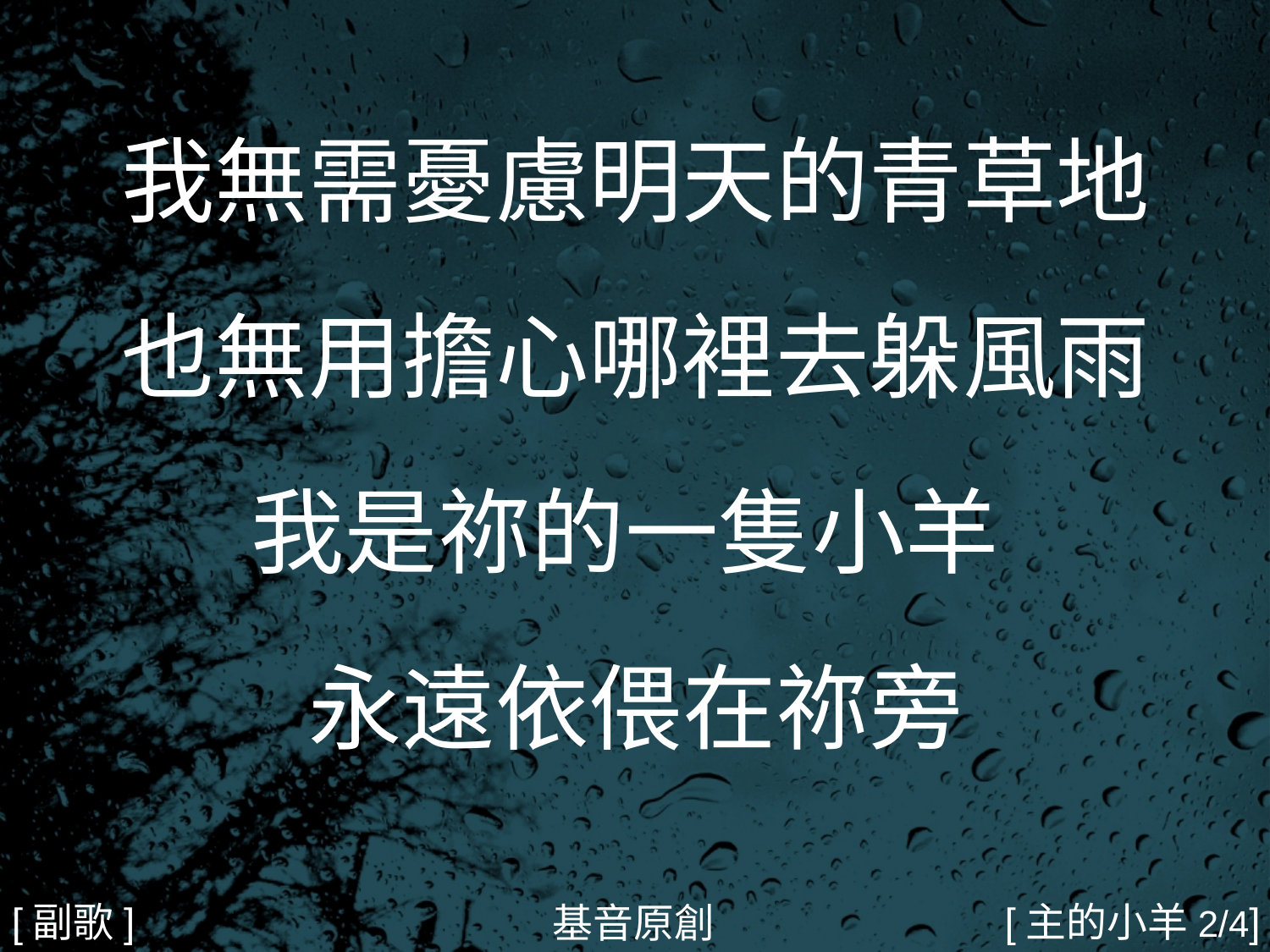

我無需憂慮明天的青草地

也無用擔心哪裡去躲風雨

我是祢的一隻小羊

永遠依偎在祢旁
#

[副歌]
[主的小羊2/4]
基音原創